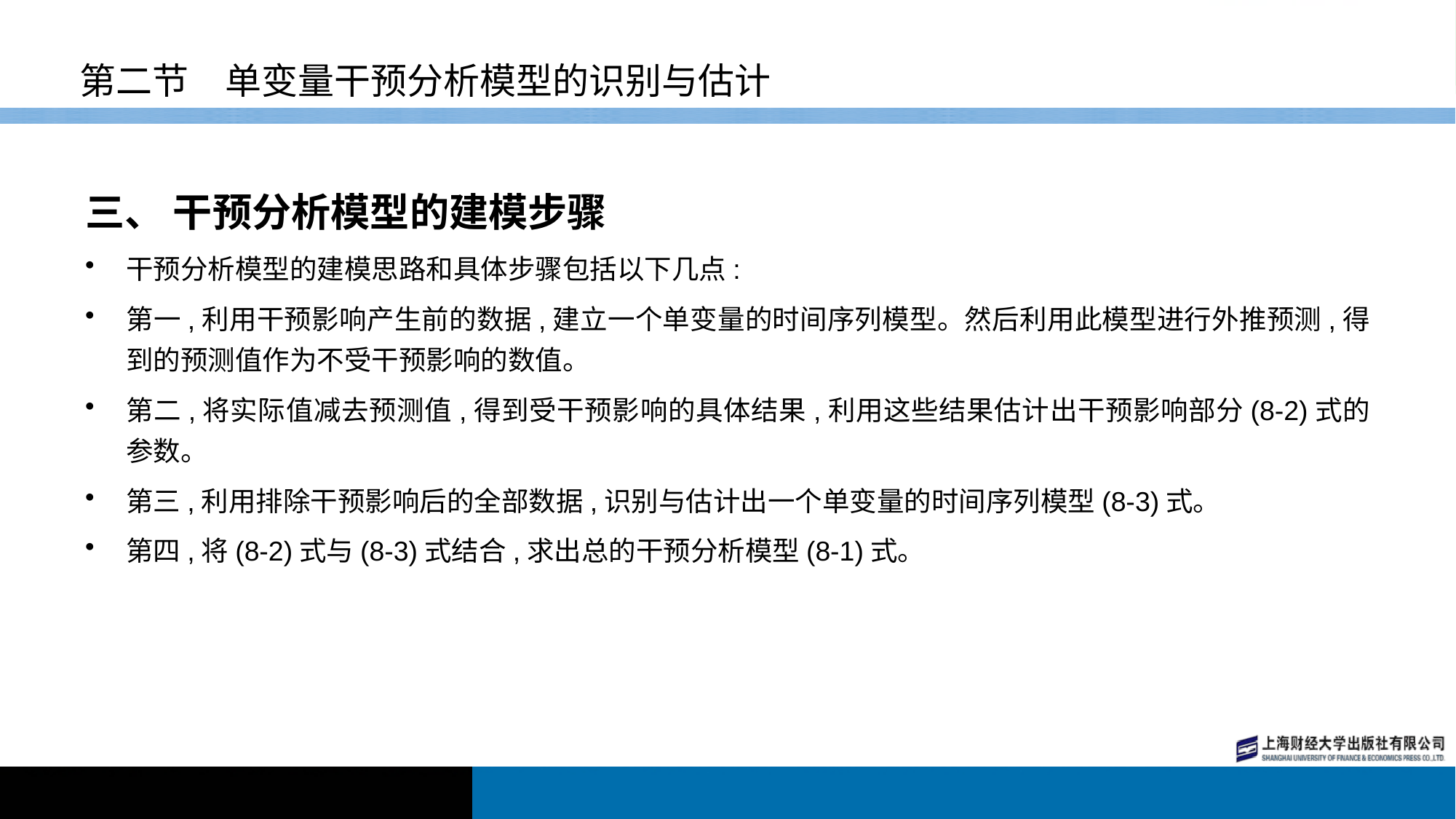

# 第二节　单变量干预分析模型的识别与估计
三、 干预分析模型的建模步骤
干预分析模型的建模思路和具体步骤包括以下几点:
第一,利用干预影响产生前的数据,建立一个单变量的时间序列模型。然后利用此模型进行外推预测,得到的预测值作为不受干预影响的数值。
第二,将实际值减去预测值,得到受干预影响的具体结果,利用这些结果估计出干预影响部分(8-2)式的参数。
第三,利用排除干预影响后的全部数据,识别与估计出一个单变量的时间序列模型(8-3)式。
第四,将(8-2)式与(8-3)式结合,求出总的干预分析模型(8-1)式。
8